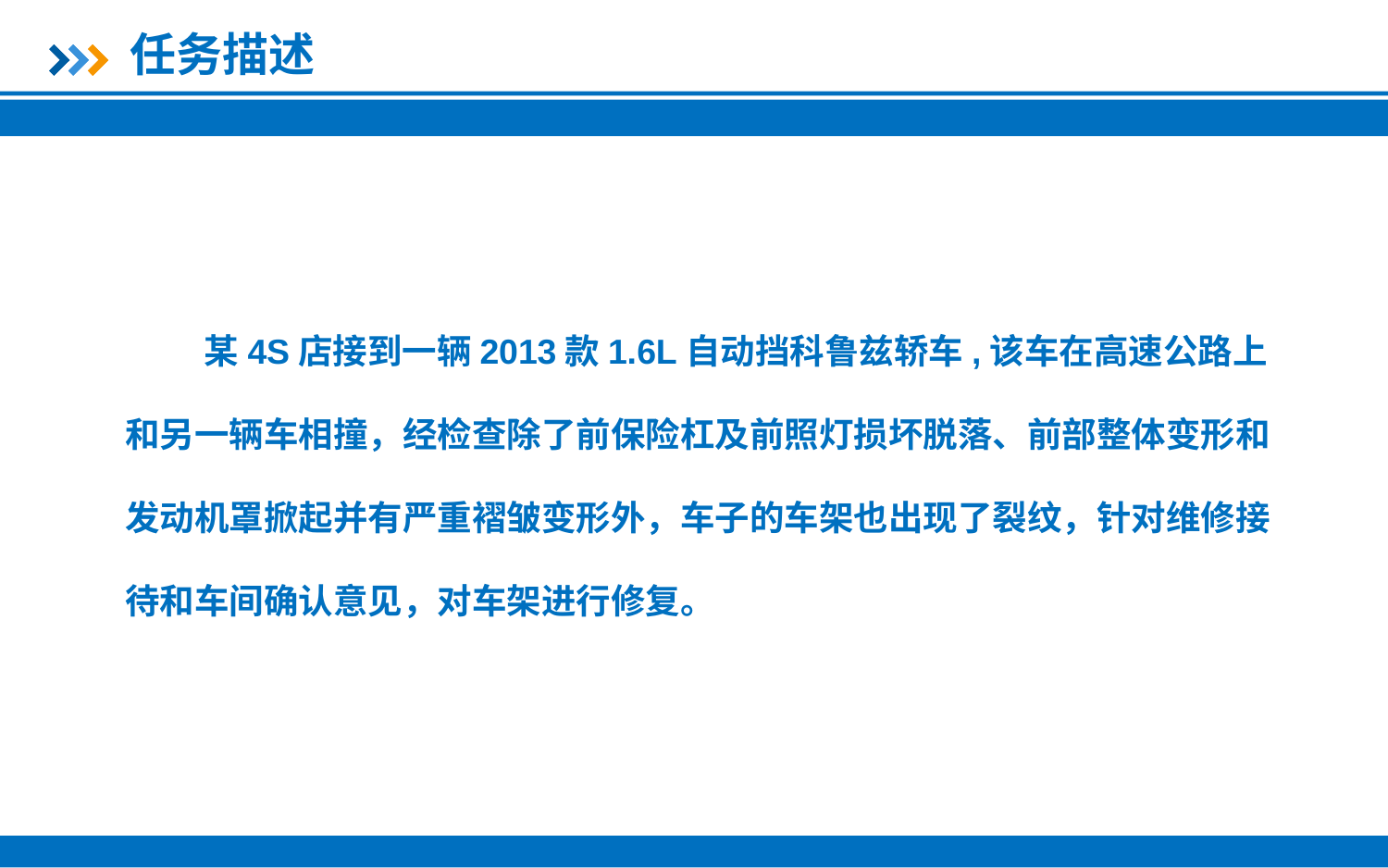

任务描述
         某4S店接到一辆2013款1.6L自动挡科鲁兹轿车,该车在高速公路上和另一辆车相撞，经检查除了前保险杠及前照灯损坏脱落、前部整体变形和发动机罩掀起并有严重褶皱变形外，车子的车架也出现了裂纹，针对维修接待和车间确认意见，对车架进行修复。